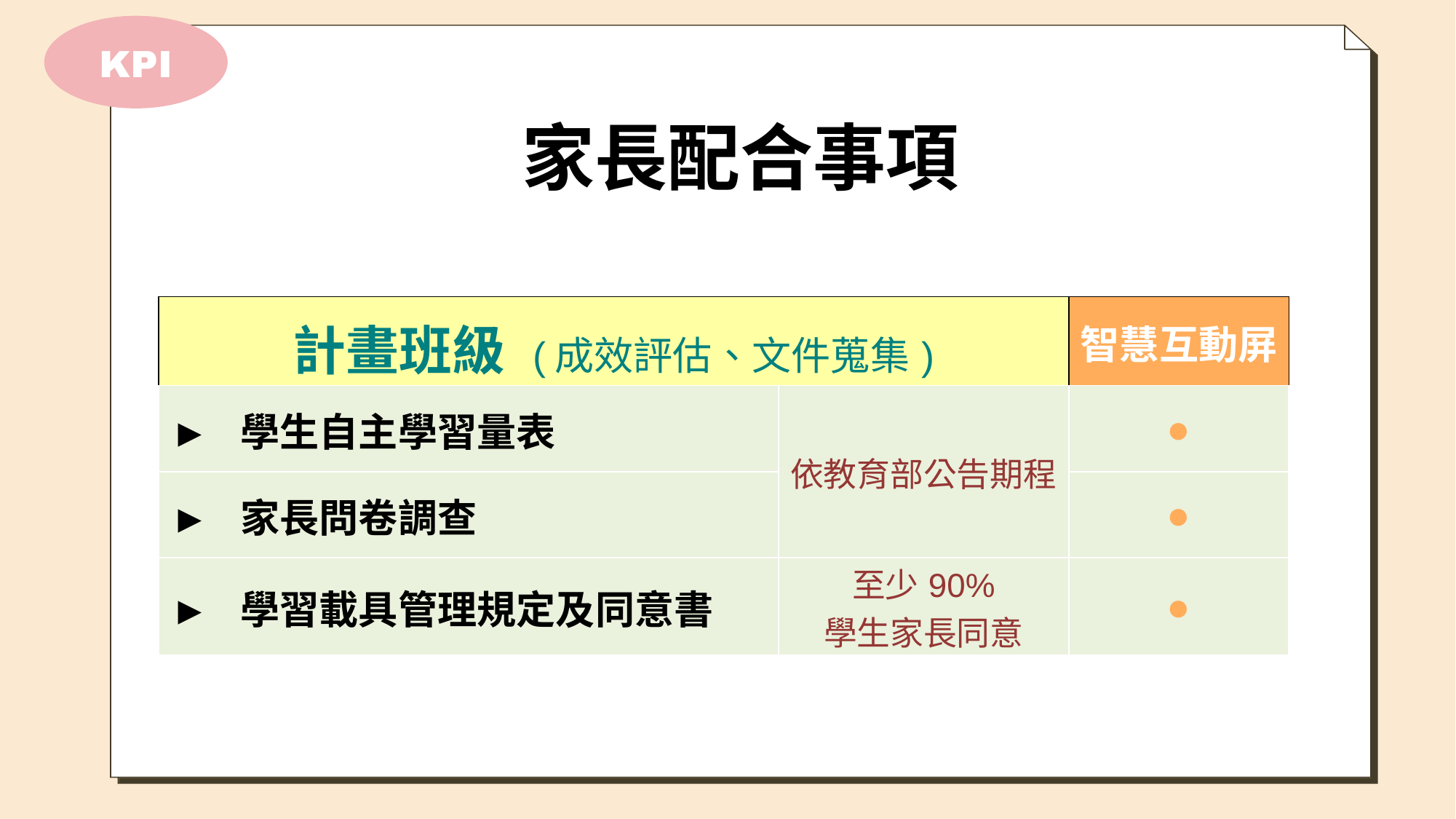

KPI

# 家長配合事項

| 計畫班級 (成效評估、文件蒐集) |  | 智慧互動屏 |
| --- | --- | --- |
| ► 學生自主學習量表 | 依教育部公告期程 | ● |
| ► 家長問卷調查 |  | ● |
| ► 學習載具管理規定及同意書 | 至少90% 學生家長同意 | ● |